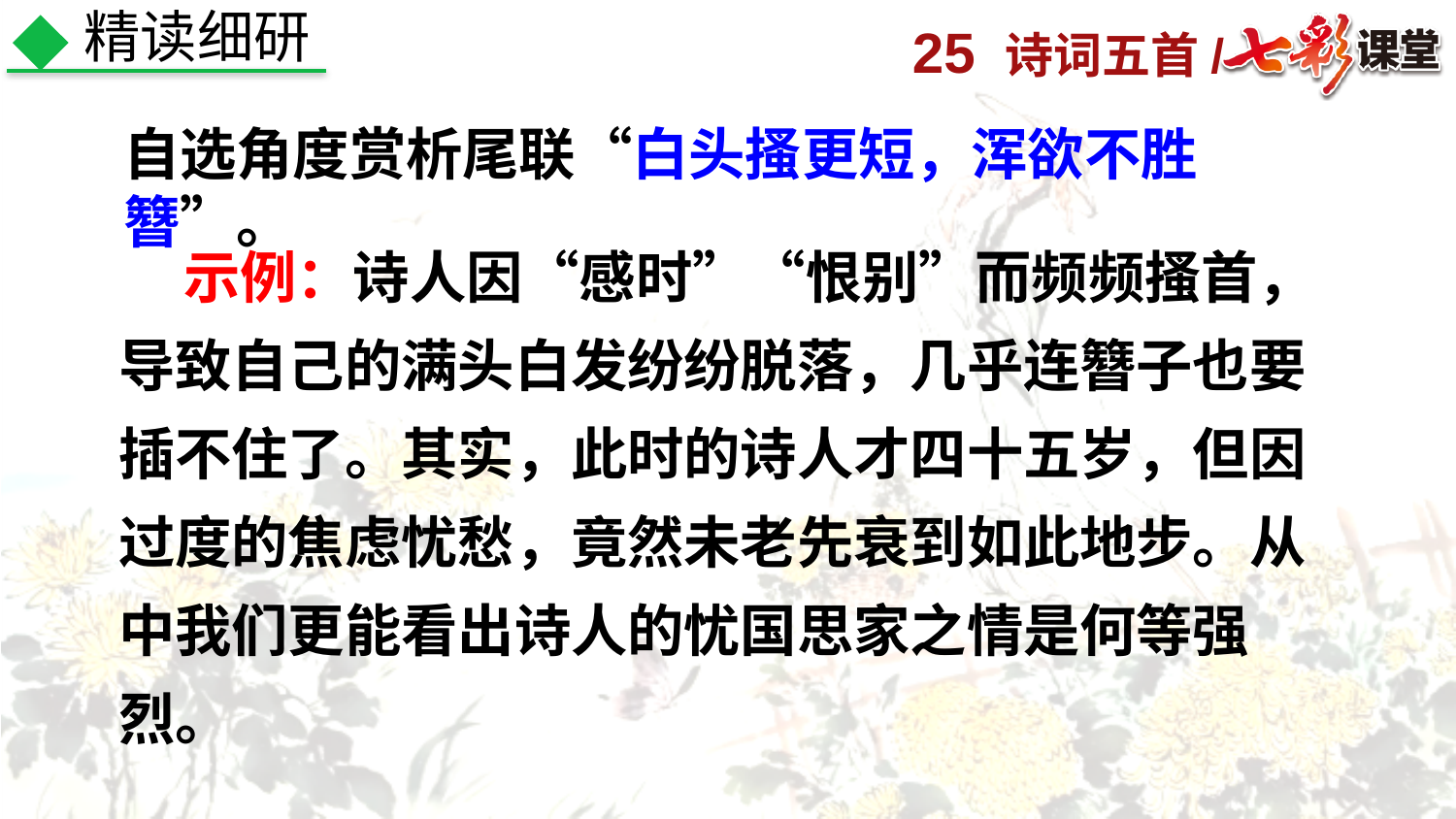

精读细研

自选角度赏析尾联“白头搔更短，浑欲不胜簪”。
    示例：诗人因“感时”“恨别”而频频搔首，导致自己的满头白发纷纷脱落，几乎连簪子也要插不住了。其实，此时的诗人才四十五岁，但因过度的焦虑忧愁，竟然未老先衰到如此地步。从中我们更能看出诗人的忧国思家之情是何等强烈。